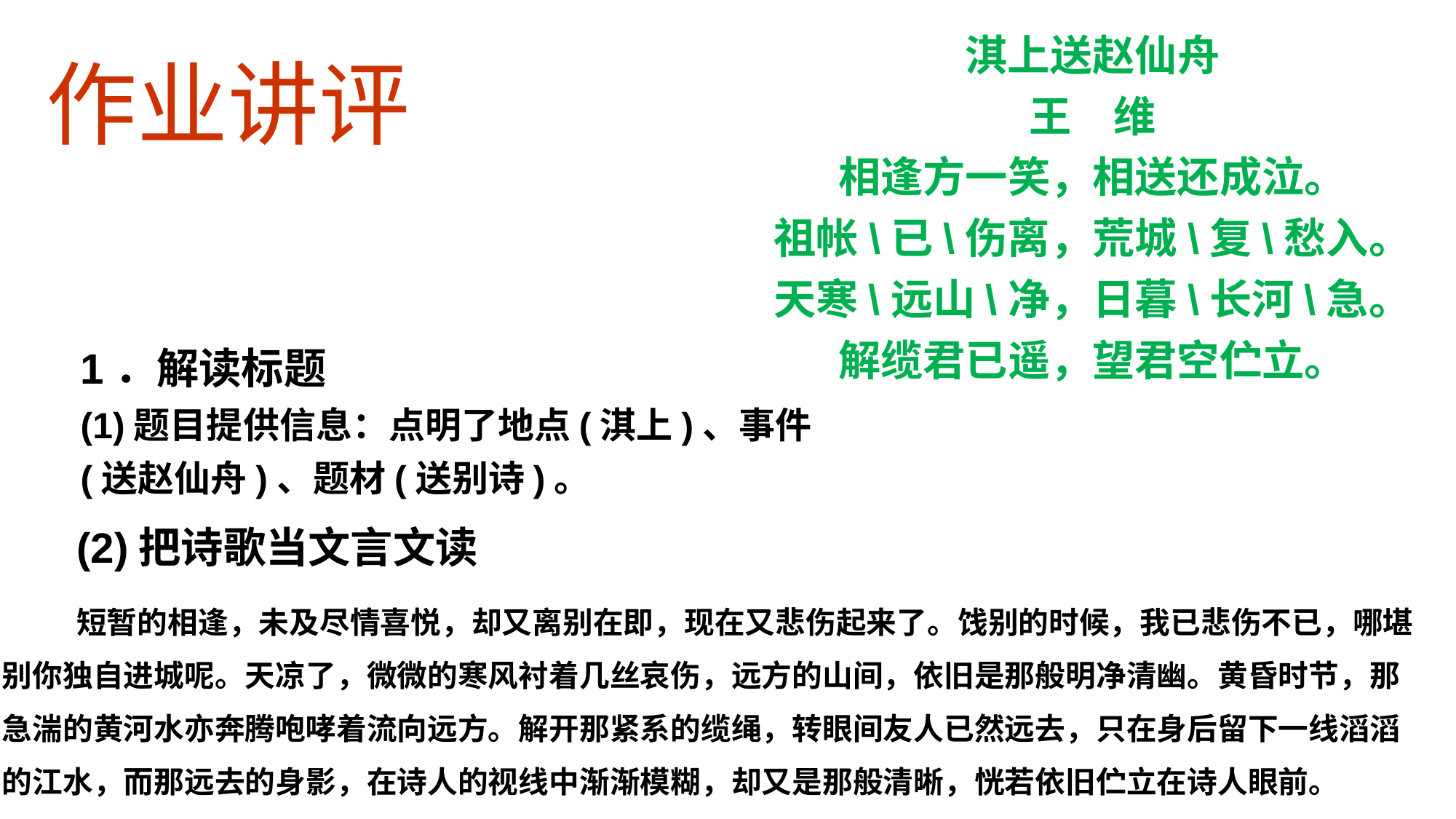

# 作业讲评
淇上送赵仙舟
王　维
相逢方一笑，相送还成泣。
祖帐\已\伤离，荒城\复\愁入。
天寒\远山\净，日暮\长河\急。
解缆君已遥，望君空伫立。
1．解读标题
(1)题目提供信息：点明了地点(淇上)、事件(送赵仙舟)、题材(送别诗)。
(2)把诗歌当文言文读
短暂的相逢，未及尽情喜悦，却又离别在即，现在又悲伤起来了。饯别的时候，我已悲伤不已，哪堪别你独自进城呢。天凉了，微微的寒风衬着几丝哀伤，远方的山间，依旧是那般明净清幽。黄昏时节，那急湍的黄河水亦奔腾咆哮着流向远方。解开那紧系的缆绳，转眼间友人已然远去，只在身后留下一线滔滔的江水，而那远去的身影，在诗人的视线中渐渐模糊，却又是那般清晰，恍若依旧伫立在诗人眼前。